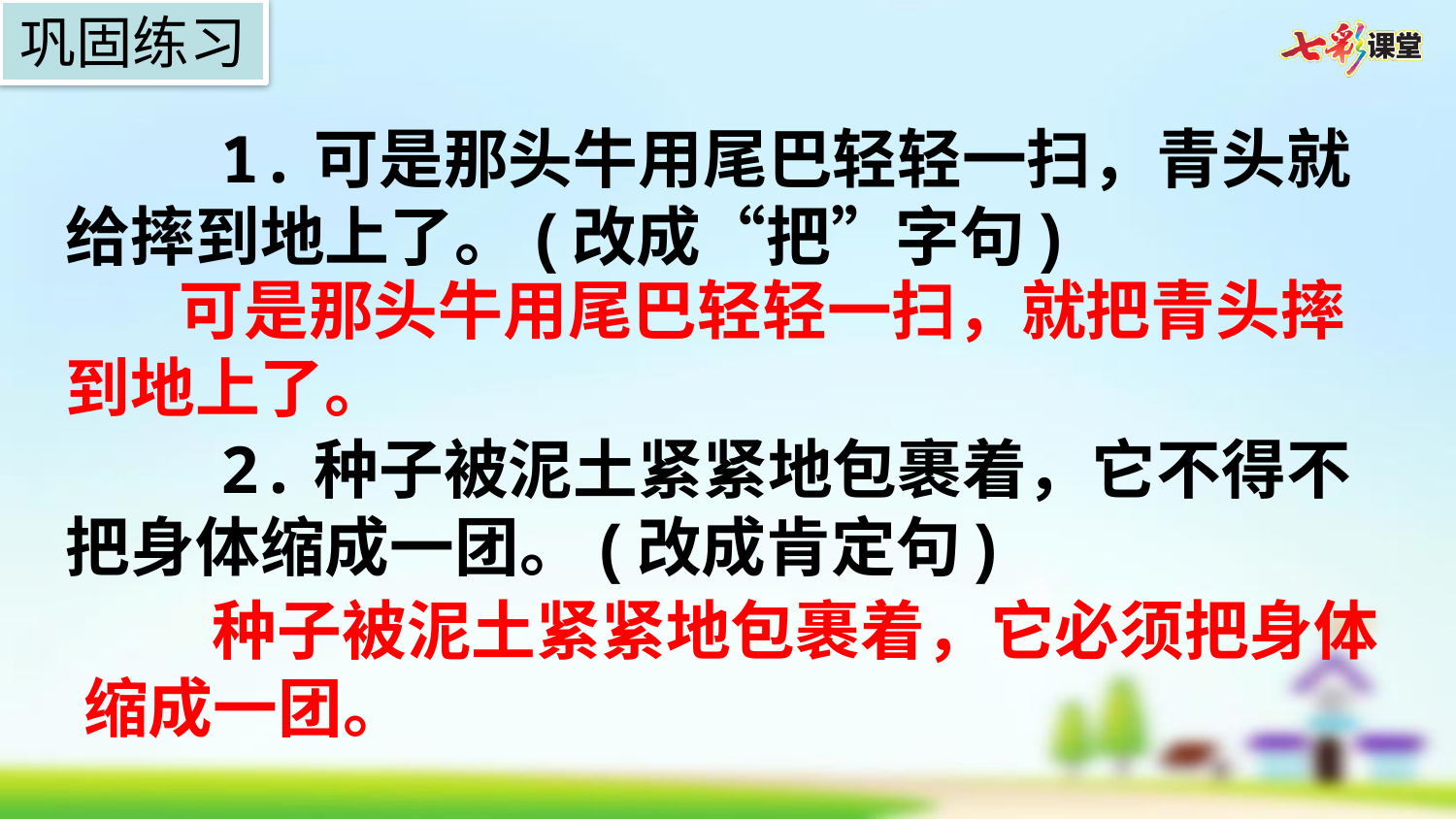

巩固练习
    1.可是那头牛用尾巴轻轻一扫，青头就给摔到地上了。(改成“把”字句)

    2.种子被泥土紧紧地包裹着，它不得不把身体缩成一团。(改成肯定句)

可是那头牛用尾巴轻轻一扫，就把青头摔到地上了。
种子被泥土紧紧地包裹着，它必须把身体缩成一团。